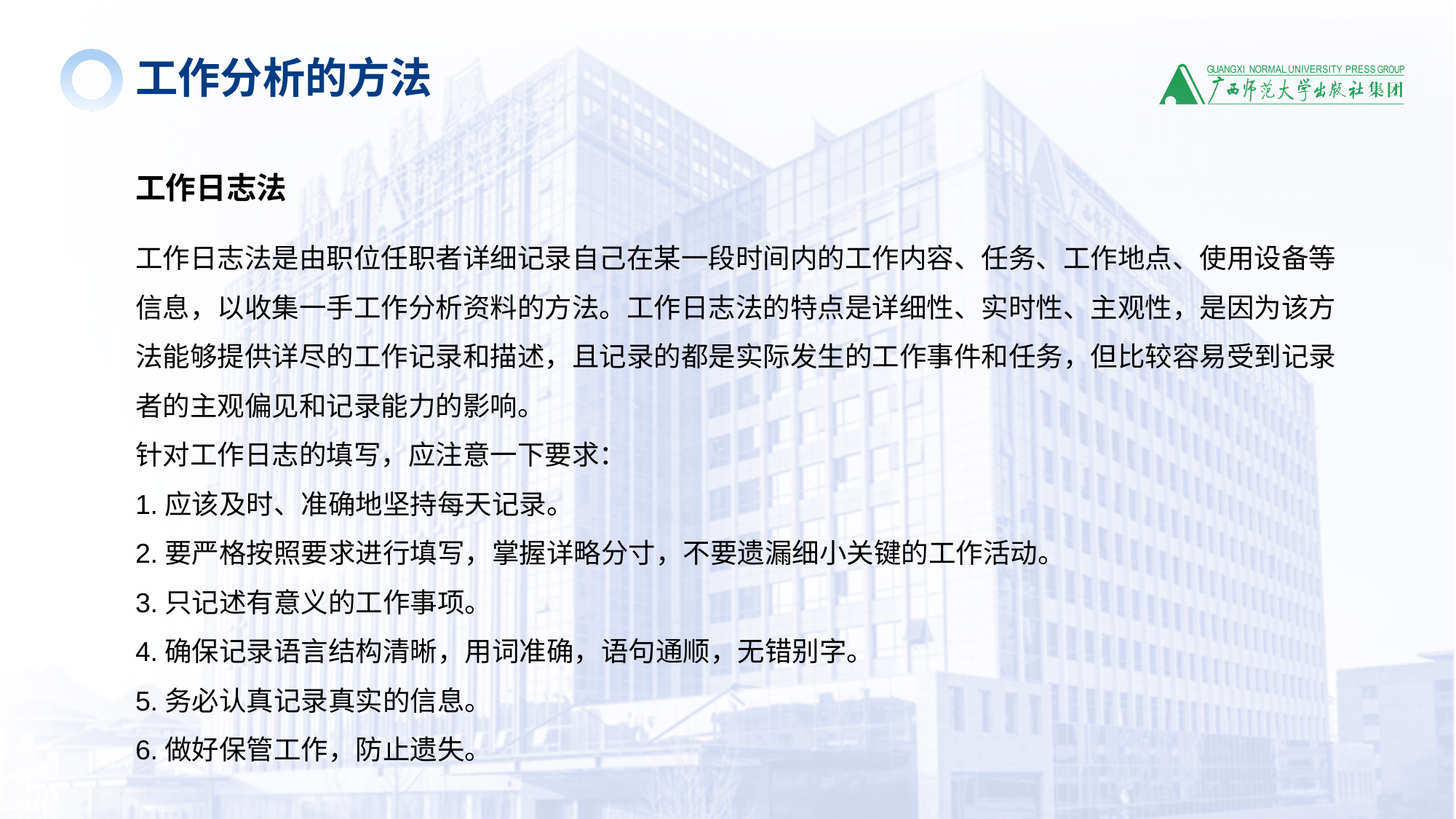

工作分析的方法

工作日志法
工作日志法是由职位任职者详细记录自己在某一段时间内的工作内容、任务、工作地点、使用设备等信息，以收集一手工作分析资料的方法。工作日志法的特点是详细性、实时性、主观性，是因为该方法能够提供详尽的工作记录和描述，且记录的都是实际发生的工作事件和任务，但比较容易受到记录者的主观偏见和记录能力的影响。
针对工作日志的填写，应注意一下要求：
1.应该及时、准确地坚持每天记录。
2.要严格按照要求进行填写，掌握详略分寸，不要遗漏细小关键的工作活动。
3.只记述有意义的工作事项。
4.确保记录语言结构清晰，用词准确，语句通顺，无错别字。
5.务必认真记录真实的信息。
6.做好保管工作，防止遗失。